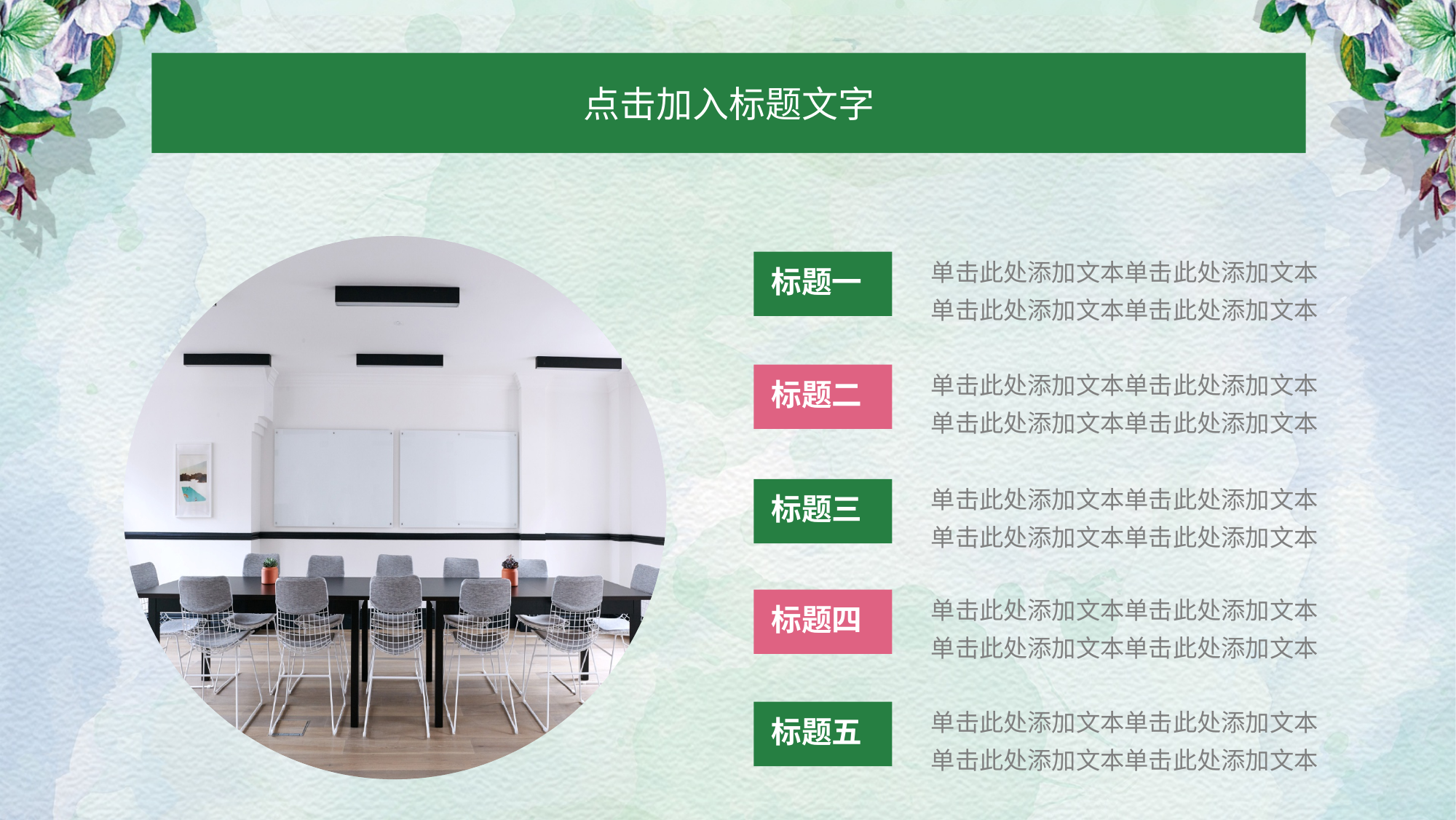

点击加入标题文字

单击此处添加文本单击此处添加文本
单击此处添加文本单击此处添加文本

标题一
单击此处添加文本单击此处添加文本
单击此处添加文本单击此处添加文本

标题二
单击此处添加文本单击此处添加文本
单击此处添加文本单击此处添加文本

标题三
单击此处添加文本单击此处添加文本
单击此处添加文本单击此处添加文本

标题四
单击此处添加文本单击此处添加文本
单击此处添加文本单击此处添加文本

标题五